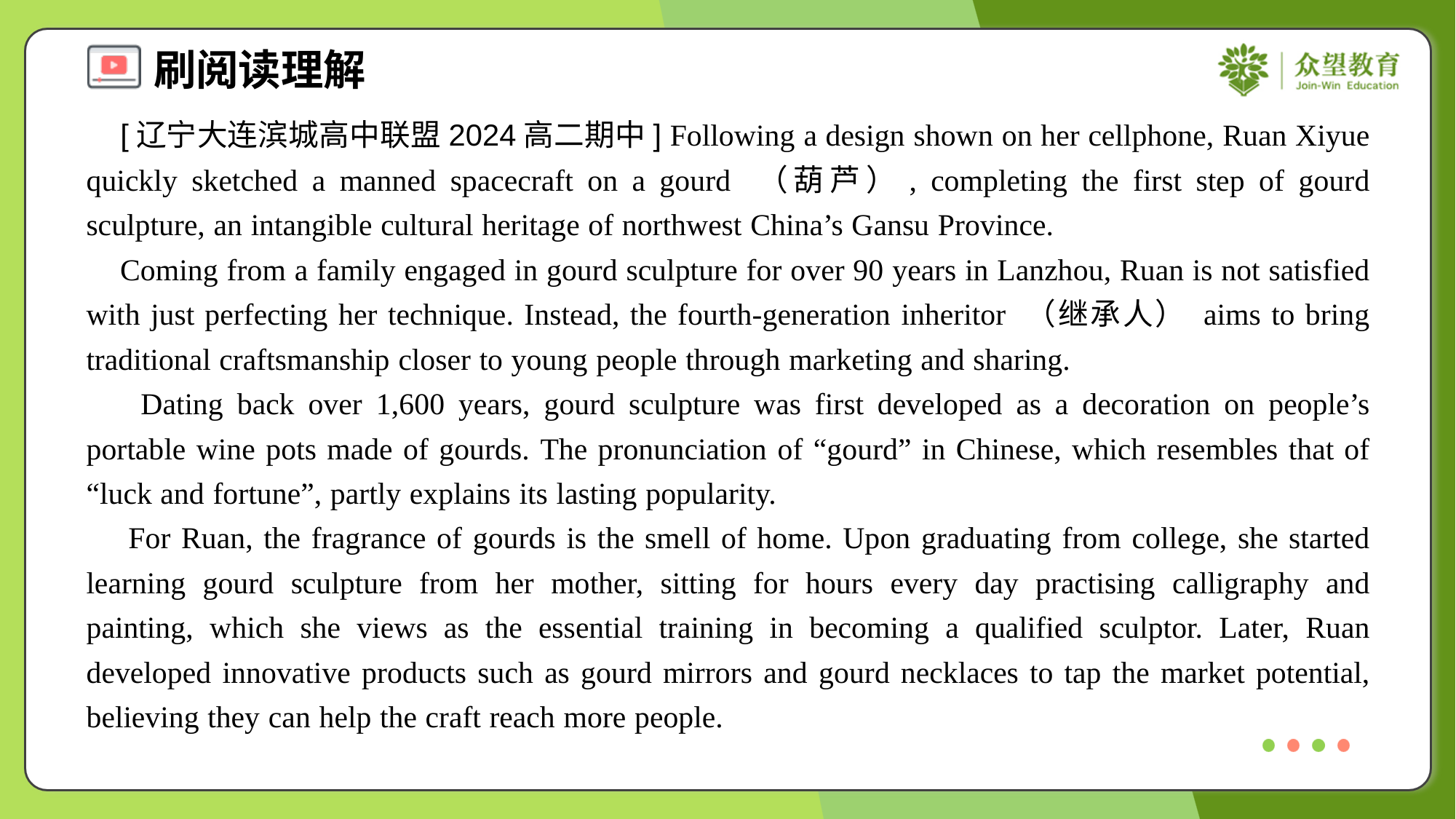

[辽宁大连滨城高中联盟2024高二期中] Following a design shown on her cellphone, Ruan Xiyue quickly sketched a manned spacecraft on a gourd （葫芦）, completing the first step of gourd sculpture, an intangible cultural heritage of northwest China’s Gansu Province.
    Coming from a family engaged in gourd sculpture for over 90 years in Lanzhou, Ruan is not satisfied with just perfecting her technique. Instead, the fourth-generation inheritor （继承人） aims to bring traditional craftsmanship closer to young people through marketing and sharing.
    Dating back over 1,600 years, gourd sculpture was first developed as a decoration on people’s portable wine pots made of gourds. The pronunciation of “gourd” in Chinese, which resembles that of “luck and fortune”, partly explains its lasting popularity.
    For Ruan, the fragrance of gourds is the smell of home. Upon graduating from college, she started learning gourd sculpture from her mother, sitting for hours every day practising calligraphy and painting, which she views as the essential training in becoming a qualified sculptor. Later, Ruan developed innovative products such as gourd mirrors and gourd necklaces to tap the market potential, believing they can help the craft reach more people.